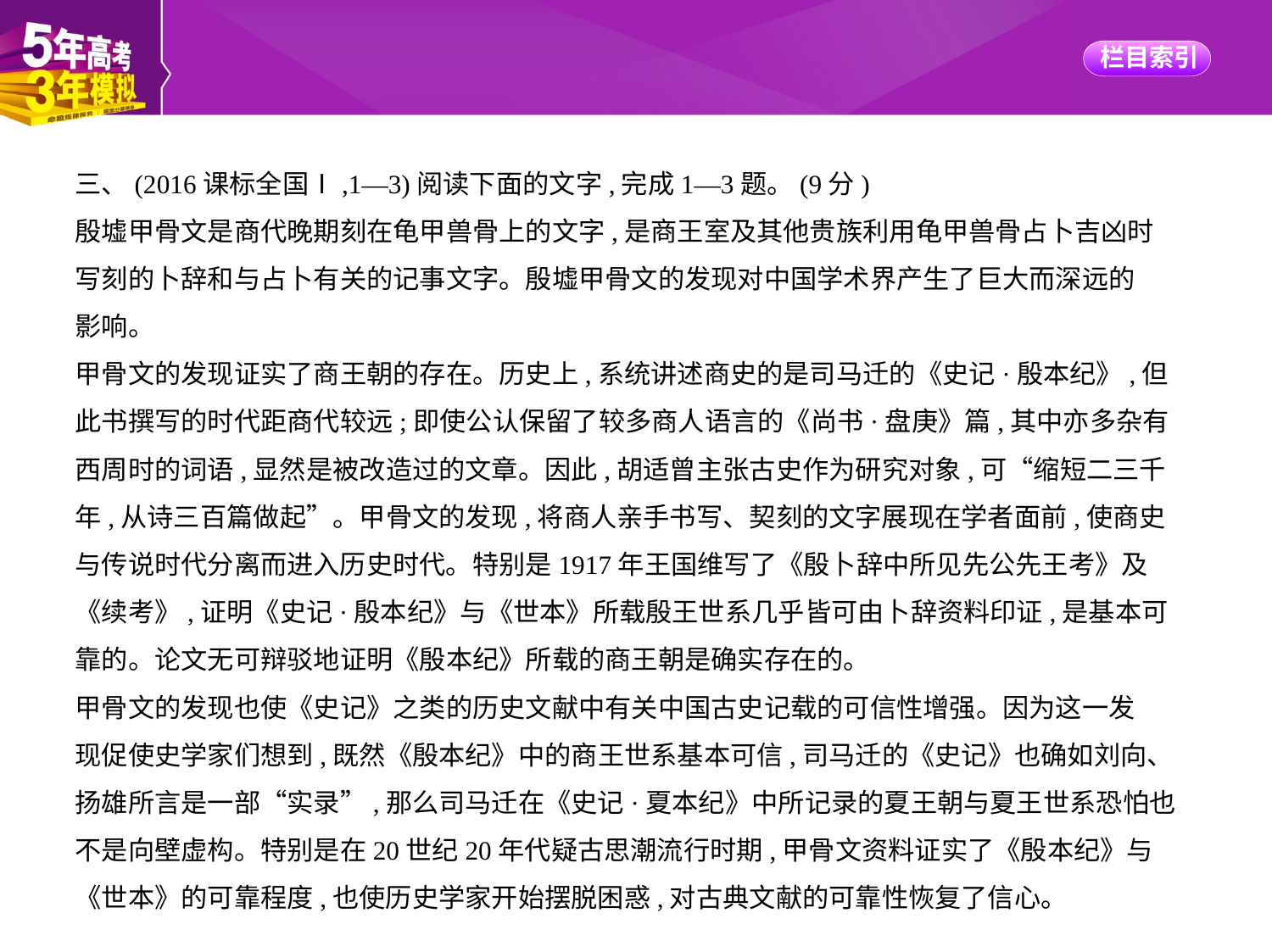

三、(2016课标全国Ⅰ,1—3)阅读下面的文字,完成1—3题。(9分)
殷墟甲骨文是商代晚期刻在龟甲兽骨上的文字,是商王室及其他贵族利用龟甲兽骨占卜吉凶时
写刻的卜辞和与占卜有关的记事文字。殷墟甲骨文的发现对中国学术界产生了巨大而深远的
影响。
甲骨文的发现证实了商王朝的存在。历史上,系统讲述商史的是司马迁的《史记·殷本纪》,但
此书撰写的时代距商代较远;即使公认保留了较多商人语言的《尚书·盘庚》篇,其中亦多杂有
西周时的词语,显然是被改造过的文章。因此,胡适曾主张古史作为研究对象,可“缩短二三千
年,从诗三百篇做起”。甲骨文的发现,将商人亲手书写、契刻的文字展现在学者面前,使商史
与传说时代分离而进入历史时代。特别是1917年王国维写了《殷卜辞中所见先公先王考》及
《续考》,证明《史记·殷本纪》与《世本》所载殷王世系几乎皆可由卜辞资料印证,是基本可
靠的。论文无可辩驳地证明《殷本纪》所载的商王朝是确实存在的。
甲骨文的发现也使《史记》之类的历史文献中有关中国古史记载的可信性增强。因为这一发
现促使史学家们想到,既然《殷本纪》中的商王世系基本可信,司马迁的《史记》也确如刘向、
扬雄所言是一部“实录”,那么司马迁在《史记·夏本纪》中所记录的夏王朝与夏王世系恐怕也
不是向壁虚构。特别是在20世纪20年代疑古思潮流行时期,甲骨文资料证实了《殷本纪》与
《世本》的可靠程度,也使历史学家开始摆脱困惑,对古典文献的可靠性恢复了信心。